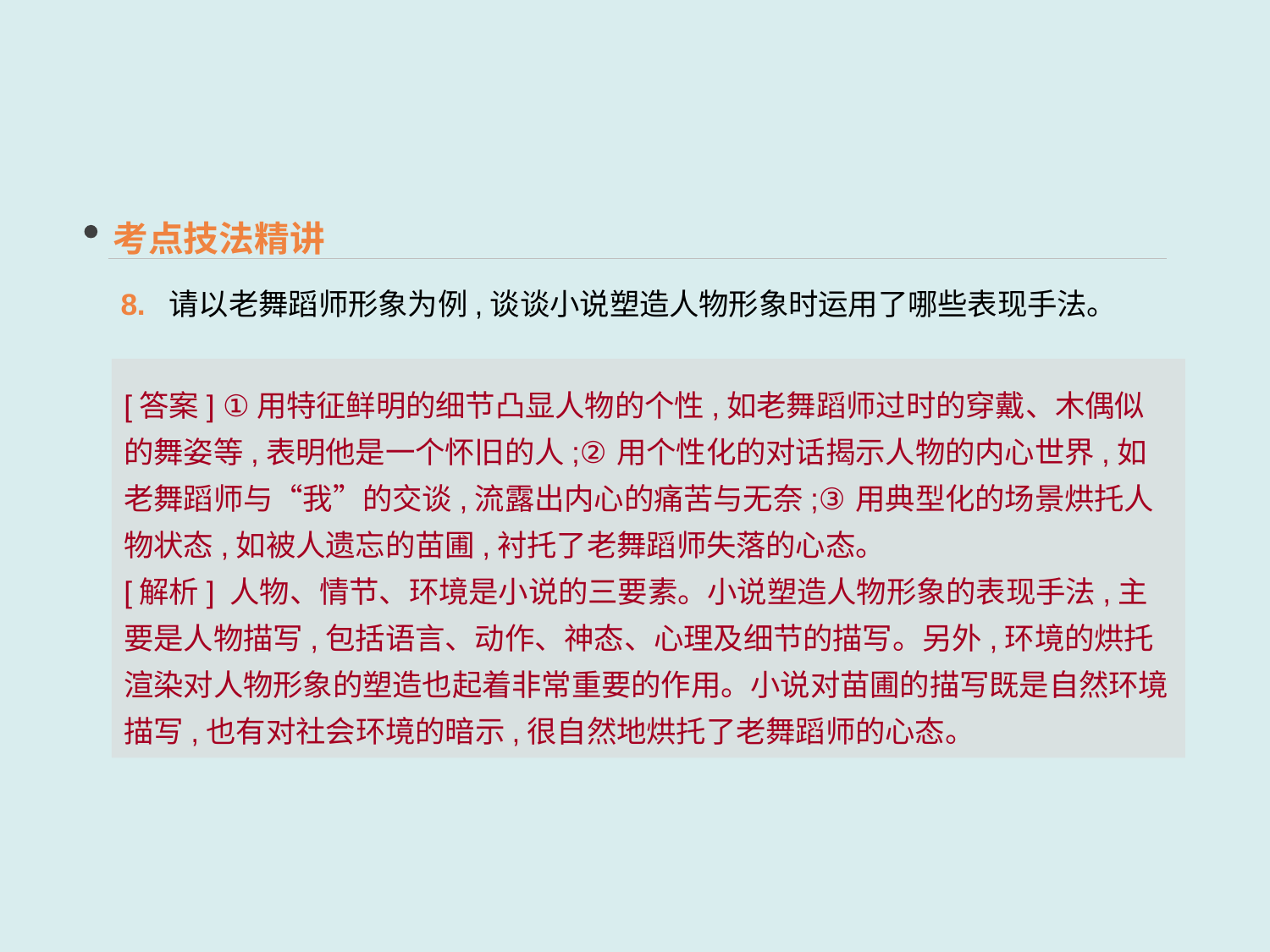

考点技法精讲

8.  请以老舞蹈师形象为例,谈谈小说塑造人物形象时运用了哪些表现手法。

[答案] ①用特征鲜明的细节凸显人物的个性,如老舞蹈师过时的穿戴、木偶似的舞姿等,表明他是一个怀旧的人;②用个性化的对话揭示人物的内心世界,如老舞蹈师与“我”的交谈,流露出内心的痛苦与无奈;③用典型化的场景烘托人物状态,如被人遗忘的苗圃,衬托了老舞蹈师失落的心态。
[解析] 人物、情节、环境是小说的三要素。小说塑造人物形象的表现手法,主要是人物描写,包括语言、动作、神态、心理及细节的描写。另外,环境的烘托渲染对人物形象的塑造也起着非常重要的作用。小说对苗圃的描写既是自然环境描写,也有对社会环境的暗示,很自然地烘托了老舞蹈师的心态。